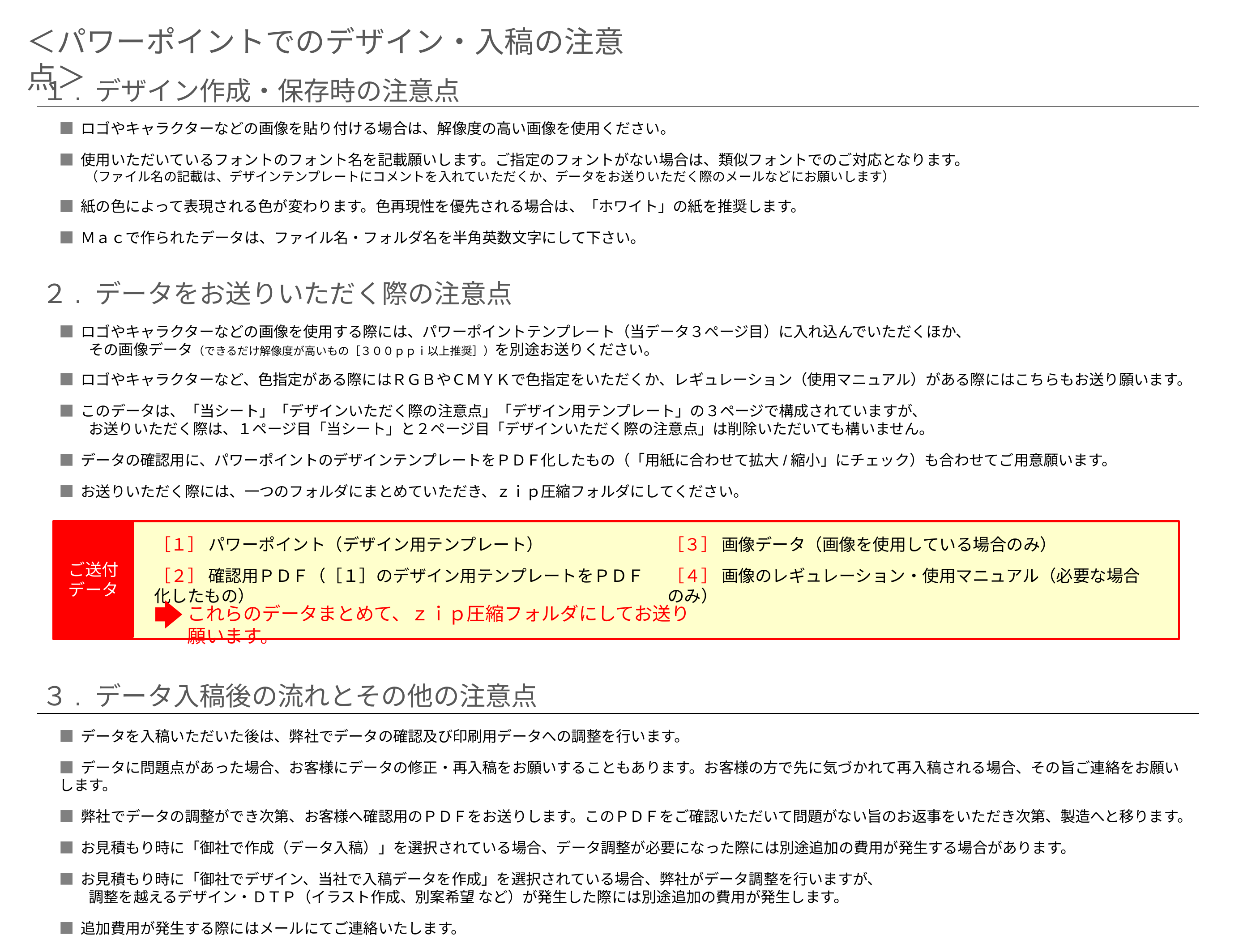

＜パワーポイントでのデザイン・入稿の注意点＞
１. デザイン作成・保存時の注意点
■ ロゴやキャラクターなどの画像を貼り付ける場合は、解像度の高い画像を使用ください。

■ 使用いただいているフォントのフォント名を記載願いします。ご指定のフォントがない場合は、類似フォントでのご対応となります。
　　（ファイル名の記載は、デザインテンプレートにコメントを入れていただくか、データをお送りいただく際のメールなどにお願いします）

■ 紙の色によって表現される色が変わります。色再現性を優先される場合は、「ホワイト」の紙を推奨します。

■ Ｍａｃで作られたデータは、ファイル名・フォルダ名を半角英数文字にして下さい。
２. データをお送りいただく際の注意点

■ ロゴやキャラクターなどの画像を使用する際には、パワーポイントテンプレート（当データ３ページ目）に入れ込んでいただくほか、
　　その画像データ（できるだけ解像度が高いもの［３００ｐｐｉ以上推奨］）を別途お送りください。

■ ロゴやキャラクターなど、色指定がある際にはＲＧＢやＣＭＹＫで色指定をいただくか、レギュレーション（使用マニュアル）がある際にはこちらもお送り願います。

■ このデータは、「当シート」「デザインいただく際の注意点」「デザイン用テンプレート」の３ページで構成されていますが、
　　お送りいただく際は、１ページ目「当シート」と２ページ目「デザインいただく際の注意点」は削除いただいても構いません。

■ データの確認用に、パワーポイントのデザインテンプレートをＰＤＦ化したもの（「用紙に合わせて拡大/縮小」にチェック）も合わせてご用意願います。

■ お送りいただく際には、一つのフォルダにまとめていただき、ｚｉｐ圧縮フォルダにしてください。

ご送付
データ
［１］ パワーポイント（デザイン用テンプレート）

［２］ 確認用ＰＤＦ（［１］のデザイン用テンプレートをＰＤＦ化したもの）
［３］ 画像データ（画像を使用している場合のみ）

［４］ 画像のレギュレーション・使用マニュアル（必要な場合のみ）
これらのデータまとめて、ｚｉｐ圧縮フォルダにしてお送り願います。

３. データ入稿後の流れとその他の注意点

■ データを入稿いただいた後は、弊社でデータの確認及び印刷用データへの調整を行います。

■ データに問題点があった場合、お客様にデータの修正・再入稿をお願いすることもあります。お客様の方で先に気づかれて再入稿される場合、その旨ご連絡をお願いします。

■ 弊社でデータの調整ができ次第、お客様へ確認用のＰＤＦをお送りします。このＰＤＦをご確認いただいて問題がない旨のお返事をいただき次第、製造へと移ります。

■ お見積もり時に「御社で作成（データ入稿）」を選択されている場合、データ調整が必要になった際には別途追加の費用が発生する場合があります。
■ お見積もり時に「御社でデザイン、当社で入稿データを作成」を選択されている場合、弊社がデータ調整を行いますが、
　　調整を越えるデザイン・ＤＴＰ（イラスト作成、別案希望 など）が発生した際には別途追加の費用が発生します。

■ 追加費用が発生する際にはメールにてご連絡いたします。